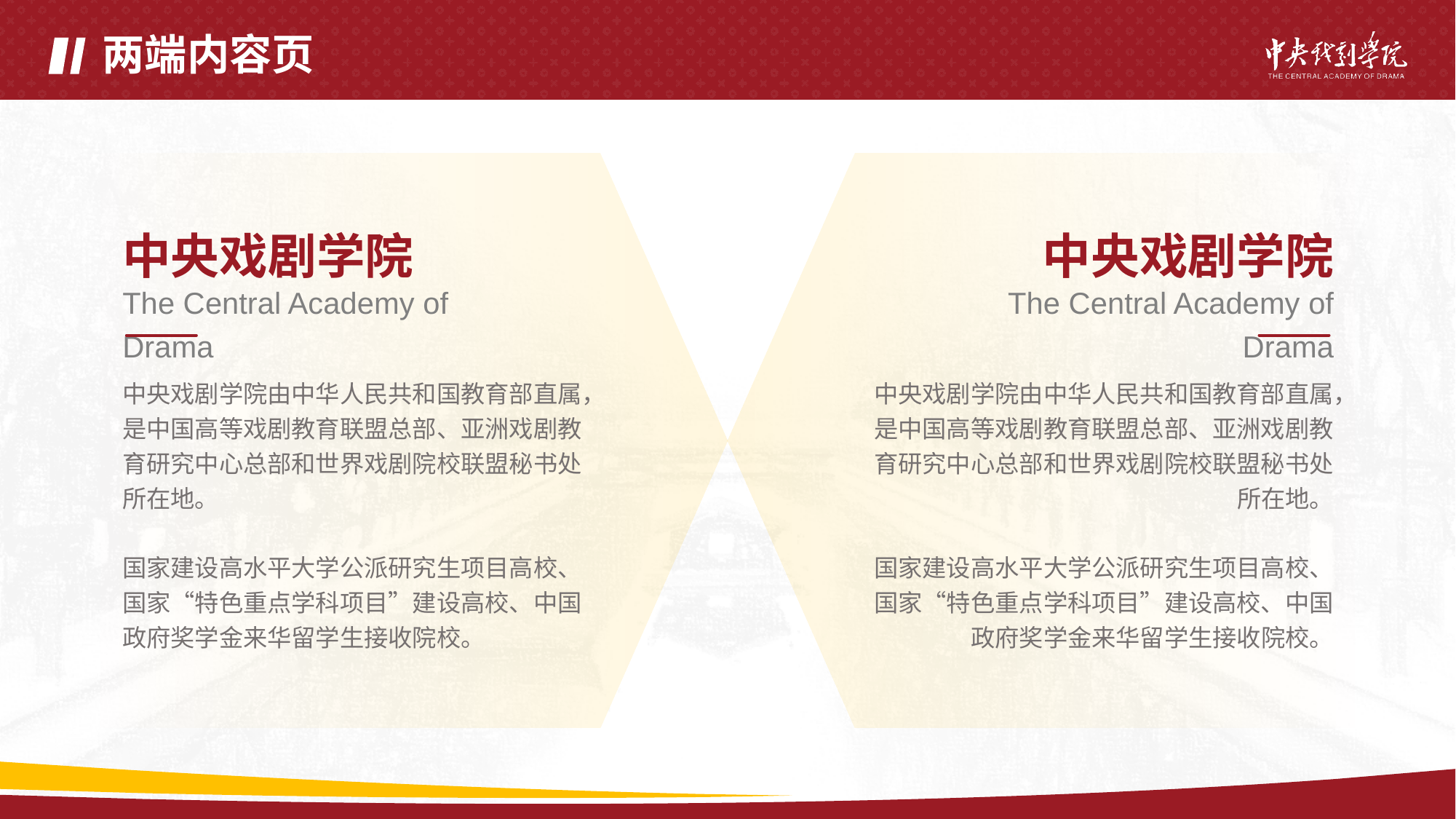

# 两端内容页

中央戏剧学院
中央戏剧学院
The Central Academy of Drama
The Central Academy of Drama
中央戏剧学院由中华人民共和国教育部直属，是中国高等戏剧教育联盟总部、亚洲戏剧教育研究中心总部和世界戏剧院校联盟秘书处所在地。

国家建设高水平大学公派研究生项目高校、国家“特色重点学科项目”建设高校、中国政府奖学金来华留学生接收院校。
中央戏剧学院由中华人民共和国教育部直属，是中国高等戏剧教育联盟总部、亚洲戏剧教育研究中心总部和世界戏剧院校联盟秘书处所在地。

国家建设高水平大学公派研究生项目高校、国家“特色重点学科项目”建设高校、中国政府奖学金来华留学生接收院校。